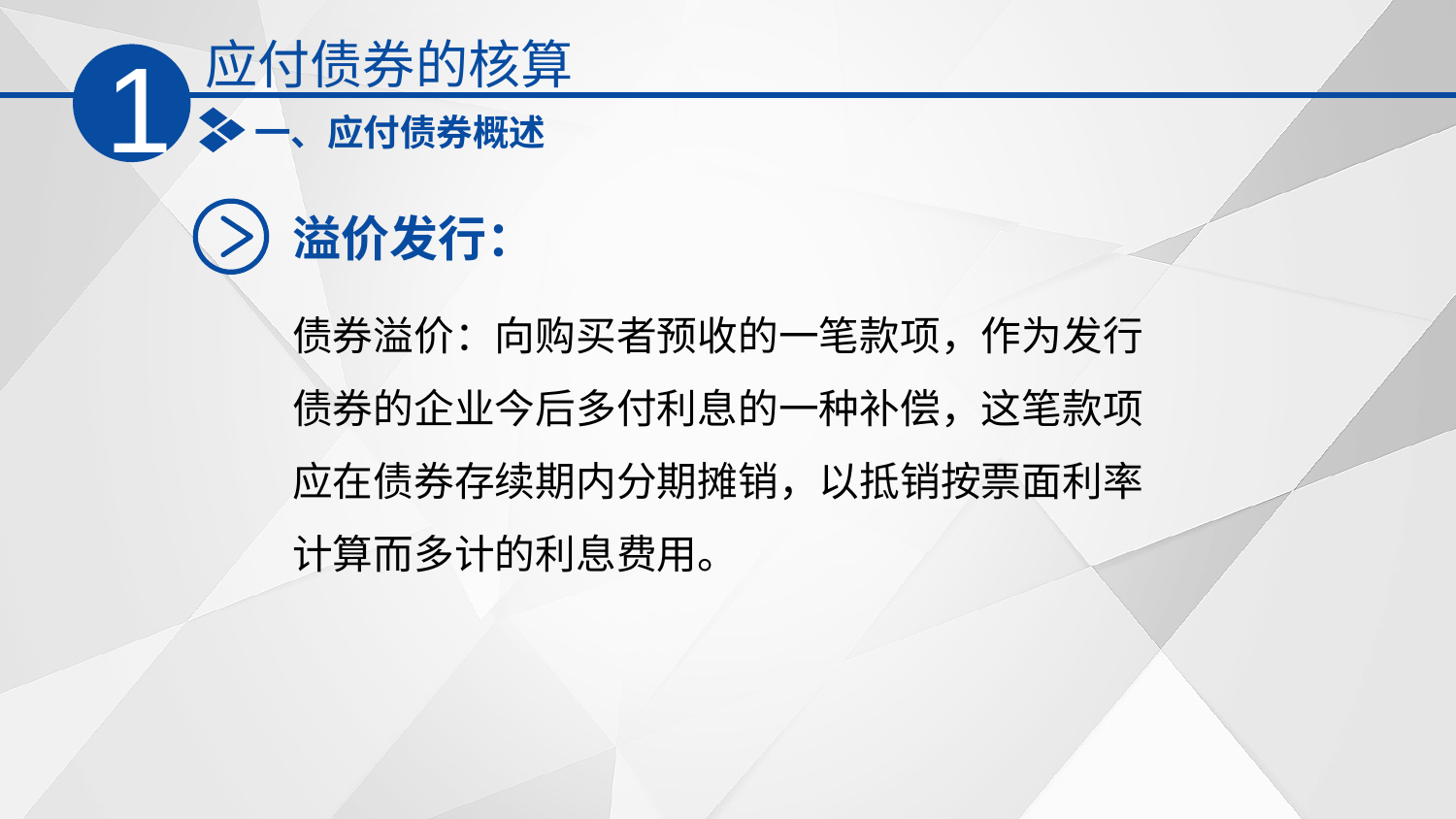

应付债券的核算
1

一、应付债券概述

溢价发行：
债券溢价：向购买者预收的一笔款项，作为发行债券的企业今后多付利息的一种补偿，这笔款项应在债券存续期内分期摊销，以抵销按票面利率计算而多计的利息费用。